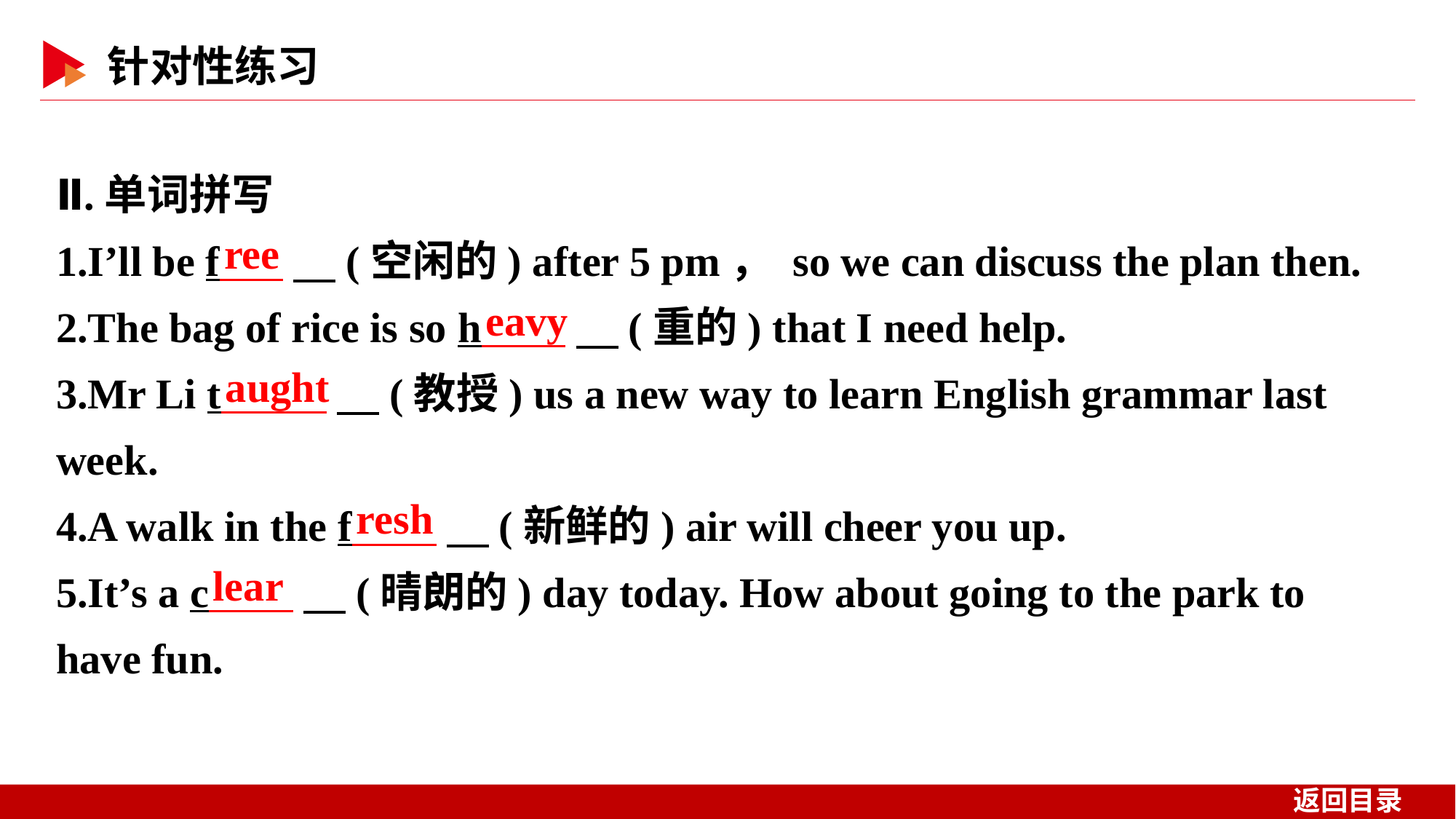

Ⅱ.单词拼写
1.I’ll be f      　(空闲的) after 5 pm， so we can discuss the plan then.
2.The bag of rice is so h        　(重的) that I need help.
3.Mr Li t          　(教授) us a new way to learn English grammar last week.
4.A walk in the f        　(新鲜的) air will cheer you up.
5.It’s a c        　(晴朗的) day today. How about going to the park to have fun.
ree
eavy
aught
resh
lear